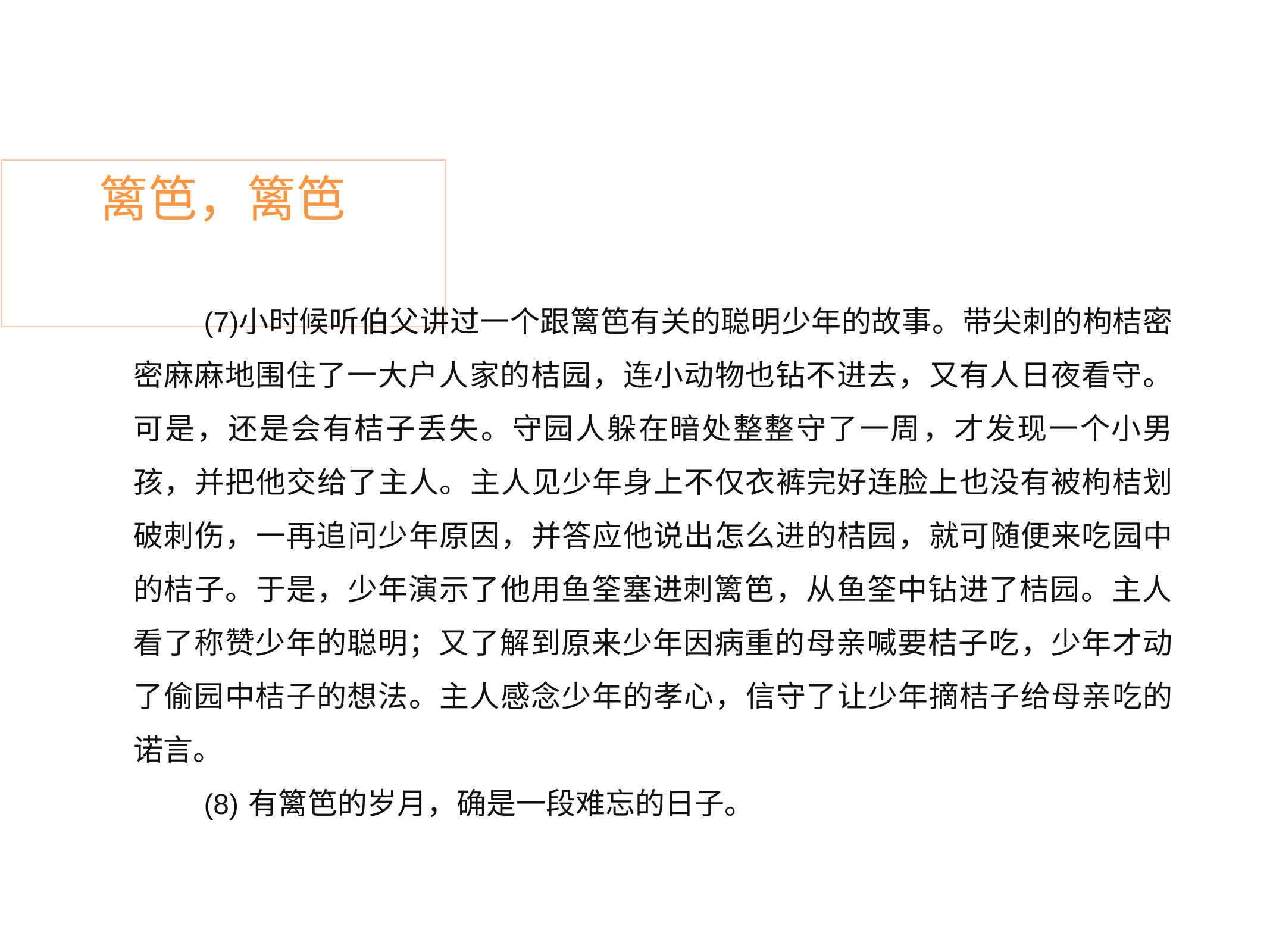

# 篱笆，篱笆
小时候听伯父讲过一个跟篱笆有关的聪明少年的故事。带尖刺的枸桔密 密麻麻地围住了一大户人家的桔园，连小动物也钻不进去，又有人日夜看守。 可是，还是会有桔子丢失。守园人躲在暗处整整守了一周，才发现一个小男 孩，并把他交给了主人。主人见少年身上不仅衣裤完好连脸上也没有被枸桔划 破刺伤，一再追问少年原因，并答应他说出怎么进的桔园，就可随便来吃园中 的桔子。于是，少年演示了他用鱼筌塞进刺篱笆，从鱼筌中钻进了桔园。主人 看了称赞少年的聪明；又了解到原来少年因病重的母亲喊要桔子吃，少年才动 了偷园中桔子的想法。主人感念少年的孝心，信守了让少年摘桔子给母亲吃的 诺言。
有篱笆的岁月，确是一段难忘的日子。